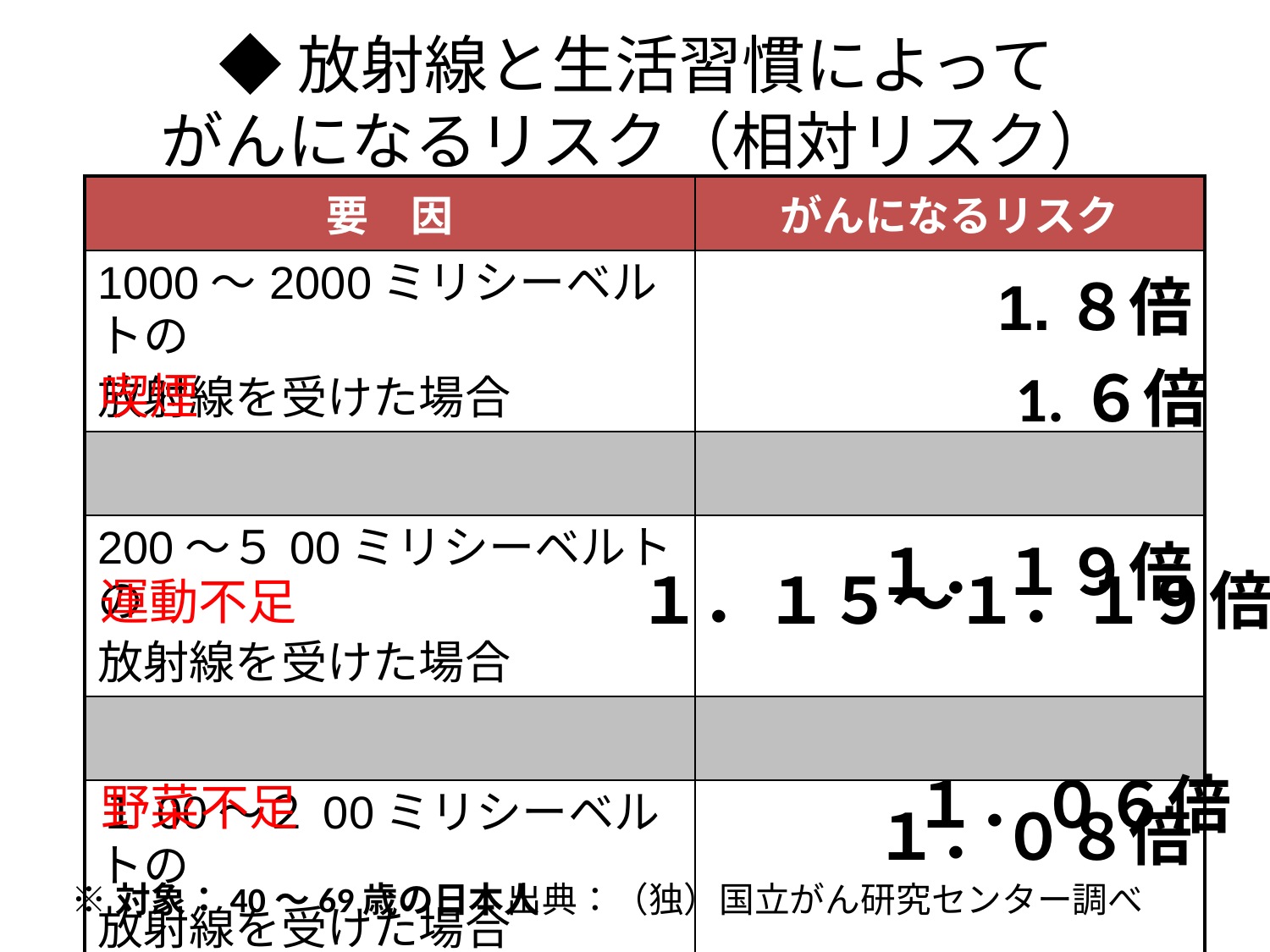

◆放射線と生活習慣によって
がんになるリスク（相対リスク）
| 要　因 | がんになるリスク |
| --- | --- |
| 1000～2000ミリシーベルトの 放射線を受けた場合 | 1.８倍 |
|  |  |
| 200～５00ミリシーベルトの 放射線を受けた場合 | １．１９倍 |
|  |  |
| １00～２00ミリシーベルトの 放射線を受けた場合 | １．０８倍 |
|  |  |
1.６倍
喫煙
１．１５～１．１９倍
運動不足
１．０６倍
野菜不足
出典：（独）国立がん研究センター調べ
※対象：40～69歳の日本人